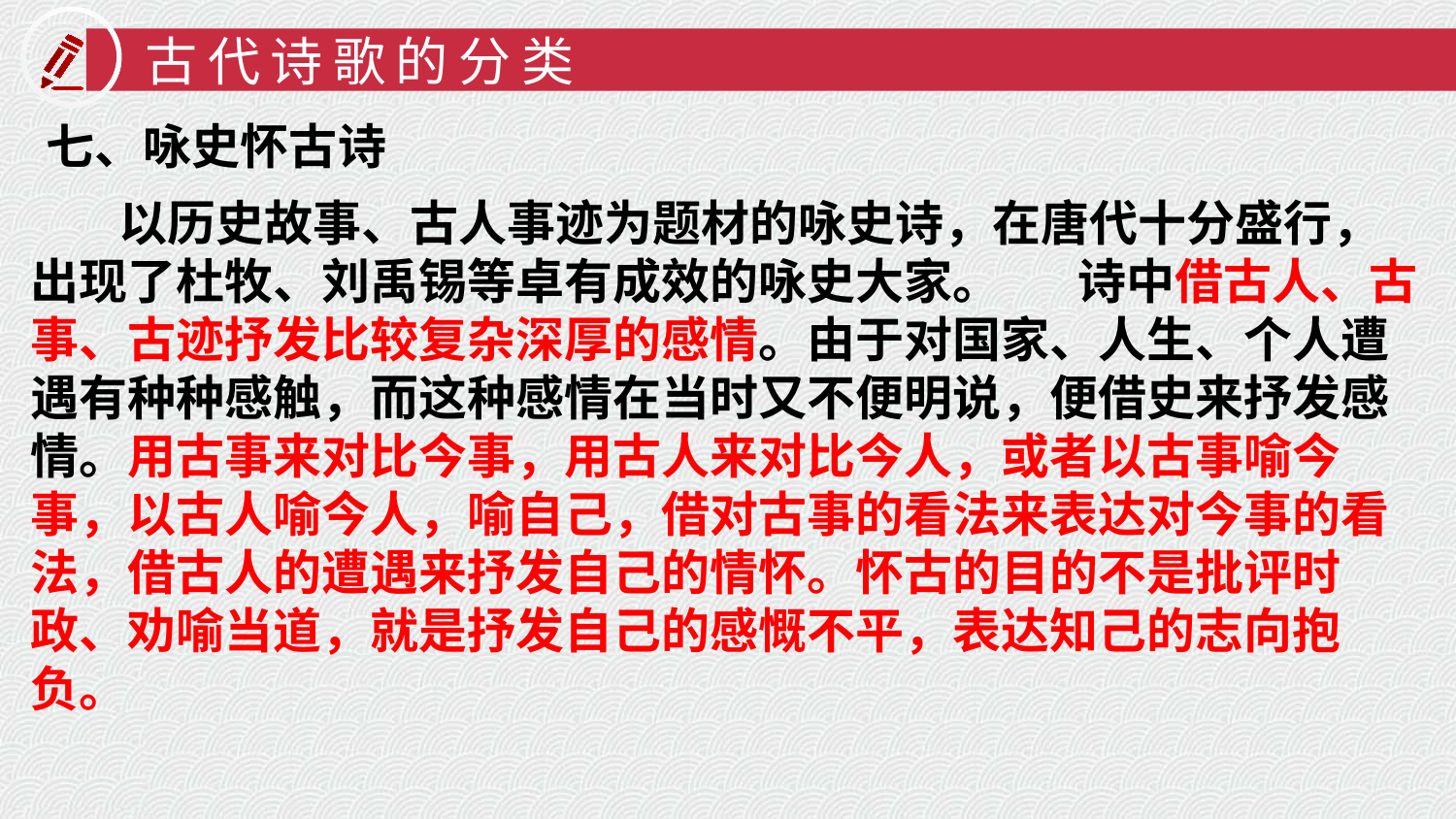

古代诗歌的分类

七、咏史怀古诗
       以历史故事、古人事迹为题材的咏史诗，在唐代十分盛行，出现了杜牧、刘禹锡等卓有成效的咏史大家。       诗中借古人、古事、古迹抒发比较复杂深厚的感情。由于对国家、人生、个人遭遇有种种感触，而这种感情在当时又不便明说，便借史来抒发感情。用古事来对比今事，用古人来对比今人，或者以古事喻今事，以古人喻今人，喻自己，借对古事的看法来表达对今事的看法，借古人的遭遇来抒发自己的情怀。怀古的目的不是批评时政、劝喻当道，就是抒发自己的感慨不平，表达知己的志向抱负。